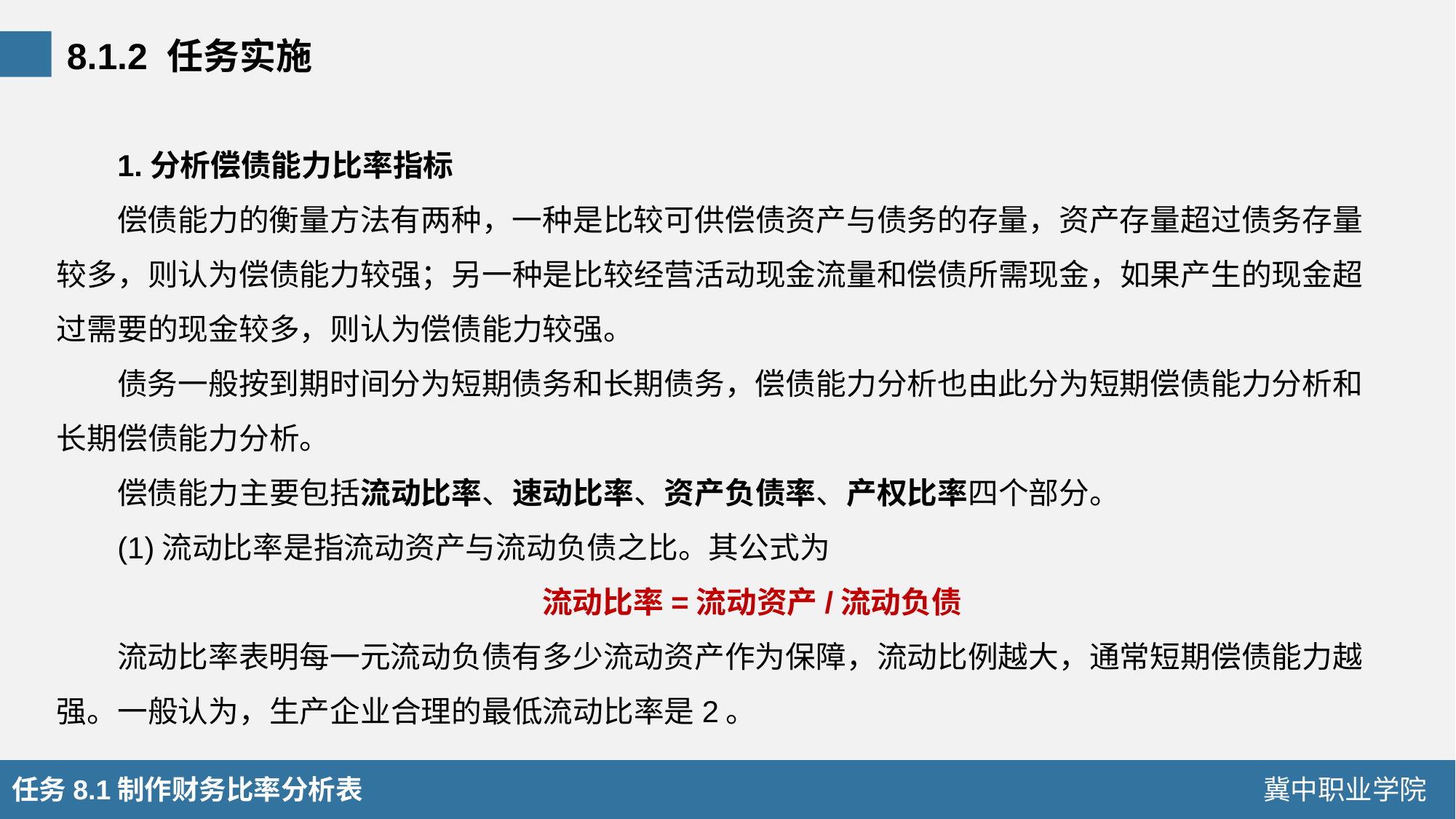

8.1.2 任务实施
1.分析偿债能力比率指标
偿债能力的衡量方法有两种，一种是比较可供偿债资产与债务的存量，资产存量超过债务存量较多，则认为偿债能力较强；另一种是比较经营活动现金流量和偿债所需现金，如果产生的现金超过需要的现金较多，则认为偿债能力较强。
债务一般按到期时间分为短期债务和长期债务，偿债能力分析也由此分为短期偿债能力分析和长期偿债能力分析。
偿债能力主要包括流动比率、速动比率、资产负债率、产权比率四个部分。
(1)流动比率是指流动资产与流动负债之比。其公式为
流动比率=流动资产/流动负债
流动比率表明每一元流动负债有多少流动资产作为保障，流动比例越大，通常短期偿债能力越强。一般认为，生产企业合理的最低流动比率是2。

任务8.1制作财务比率分析表
冀中职业学院